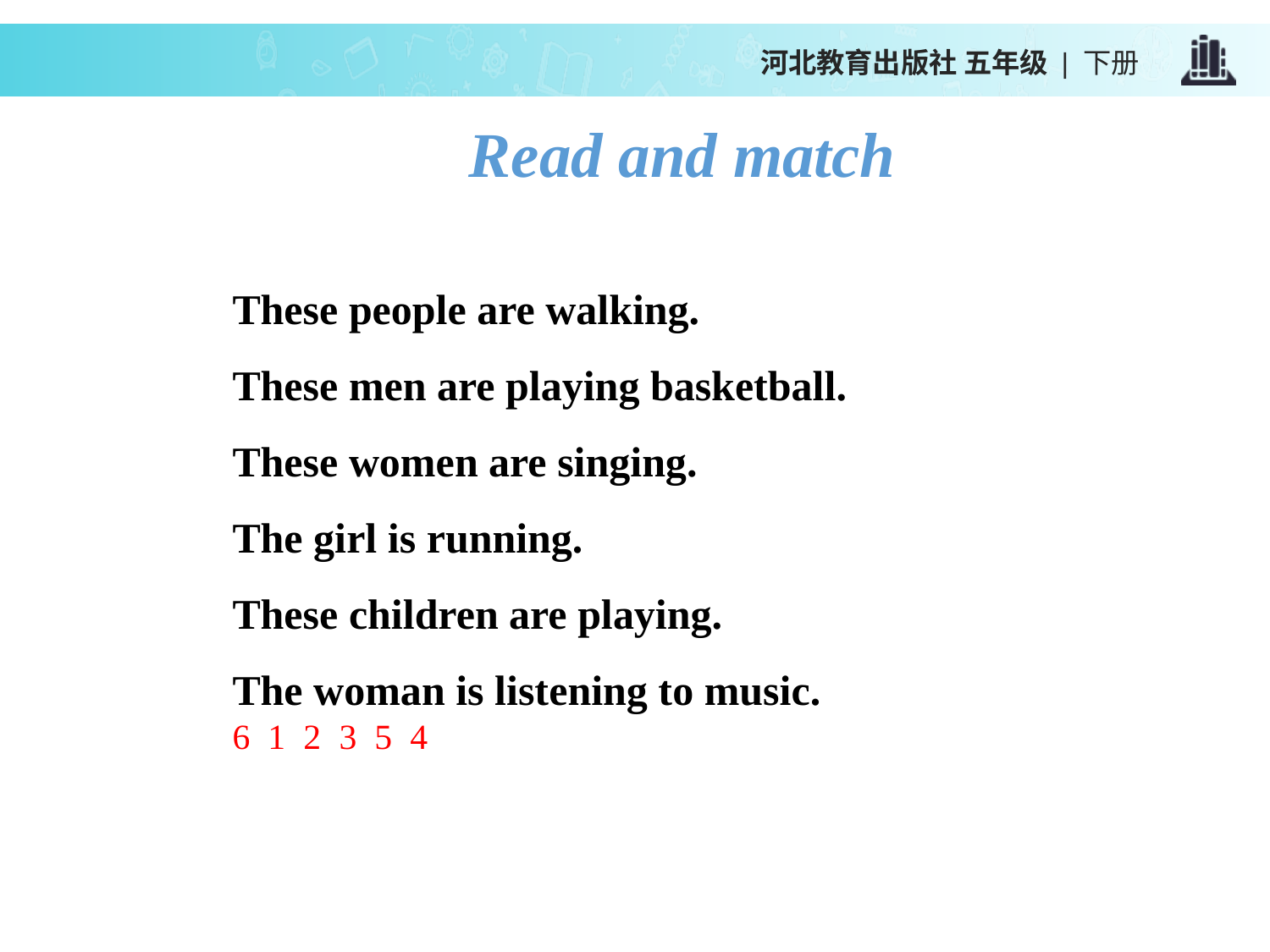

河北教育出版社 五年级 | 下册
Read and match
These people are walking.
These men are playing basketball.
These women are singing.
The girl is running.
These children are playing.
The woman is listening to music.
6  1  2  3  5  4